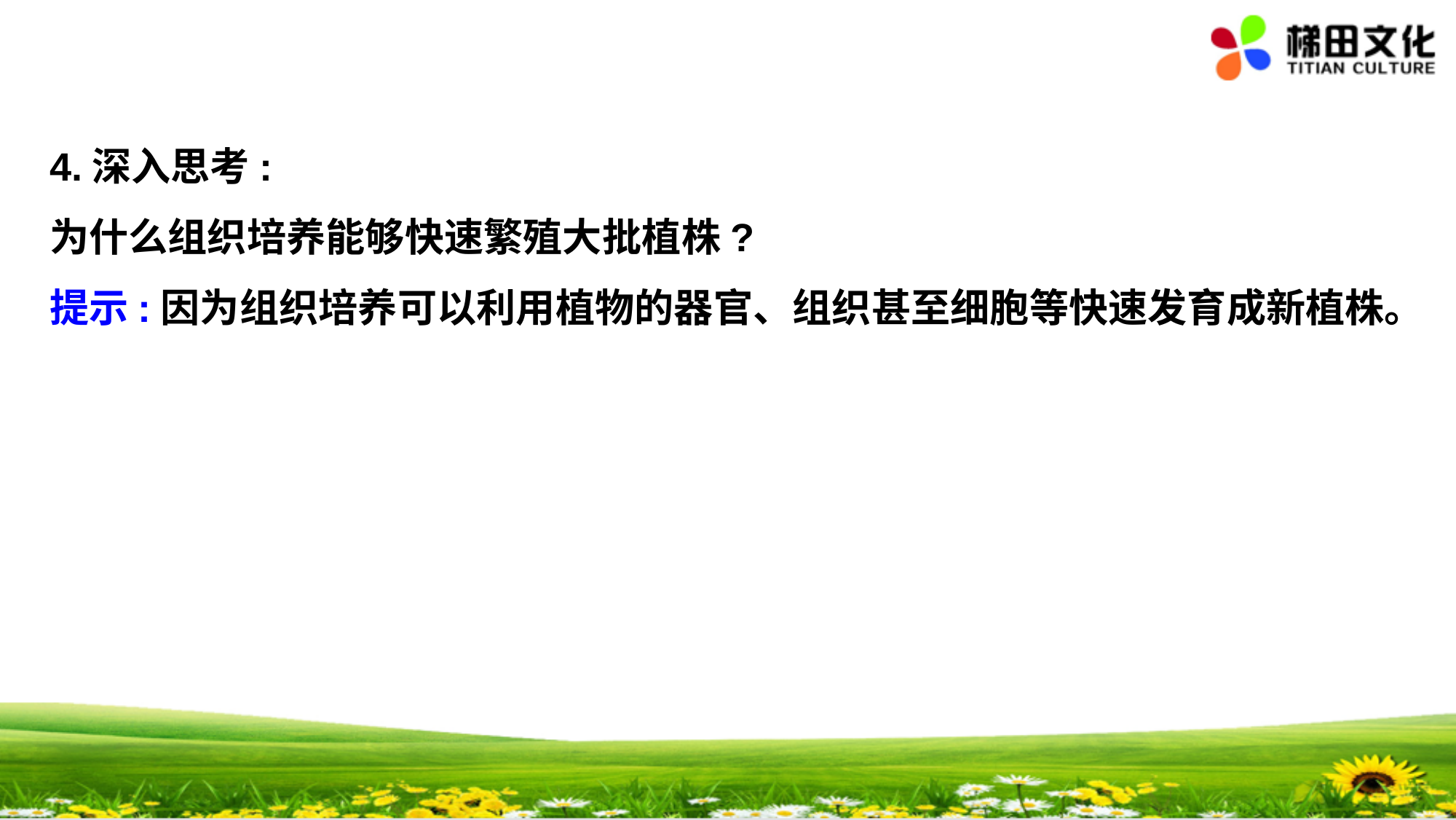

4.深入思考:
为什么组织培养能够快速繁殖大批植株?
提示:因为组织培养可以利用植物的器官、组织甚至细胞等快速发育成新植株。